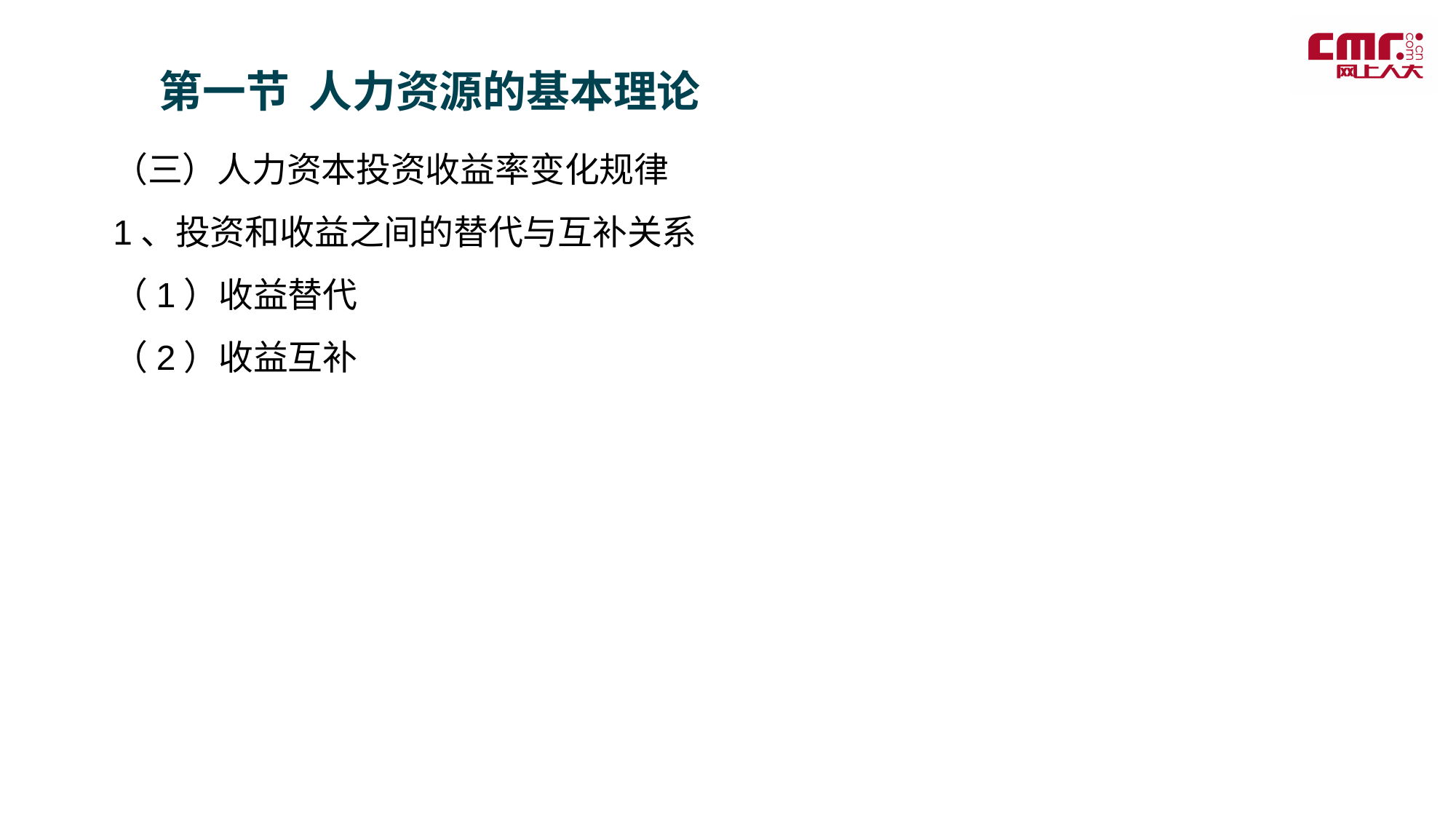

第一节  人力资源的基本理论
（三）人力资本投资收益率变化规律
1、投资和收益之间的替代与互补关系
（1）收益替代
（2）收益互补